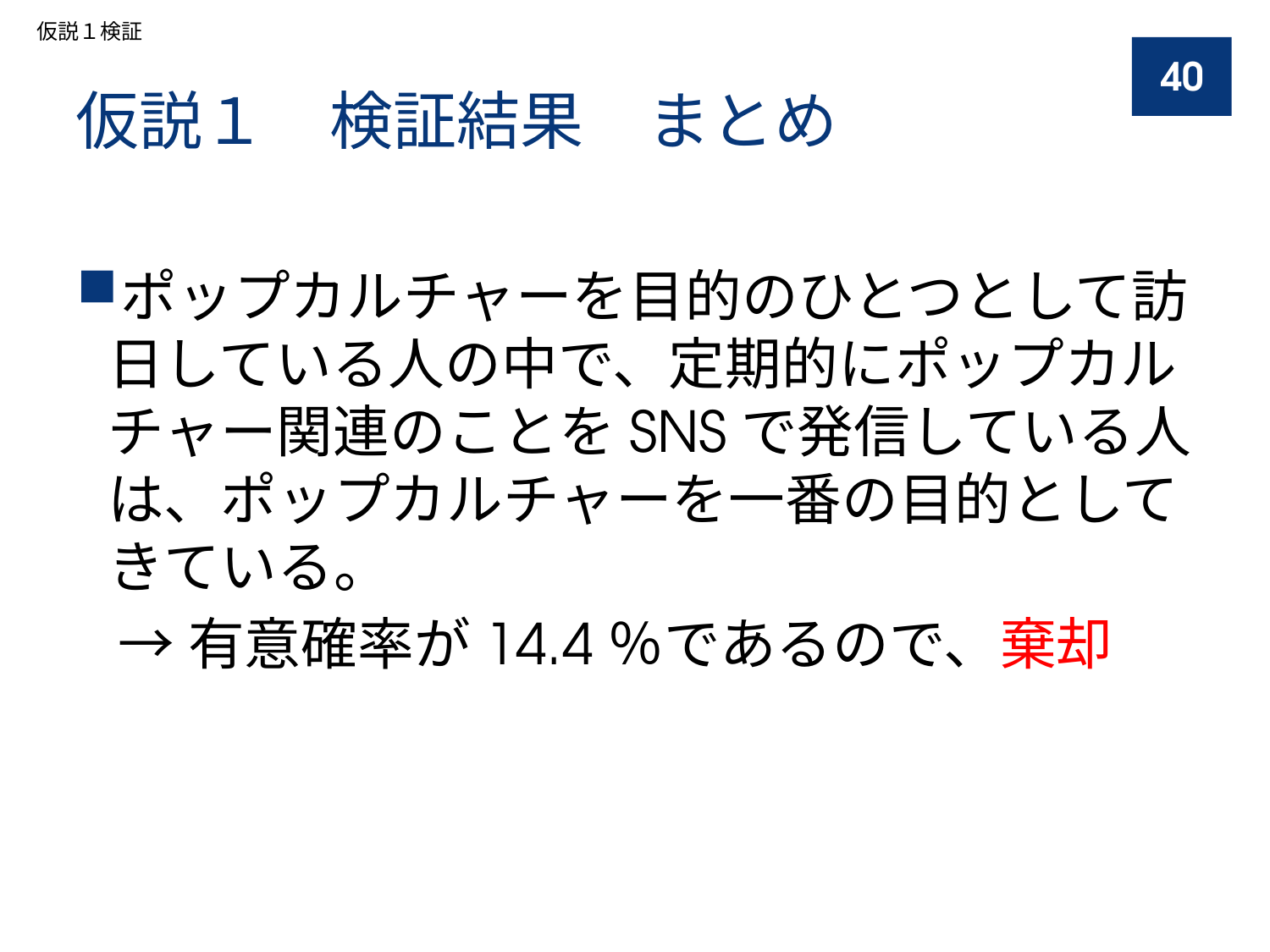

仮説１検証
40
仮説１　検証結果　まとめ
ポップカルチャーを目的のひとつとして訪日している人の中で、定期的にポップカルチャー関連のことをSNSで発信している人は、ポップカルチャーを一番の目的としてきている。

→有意確率が14.4％であるので、棄却